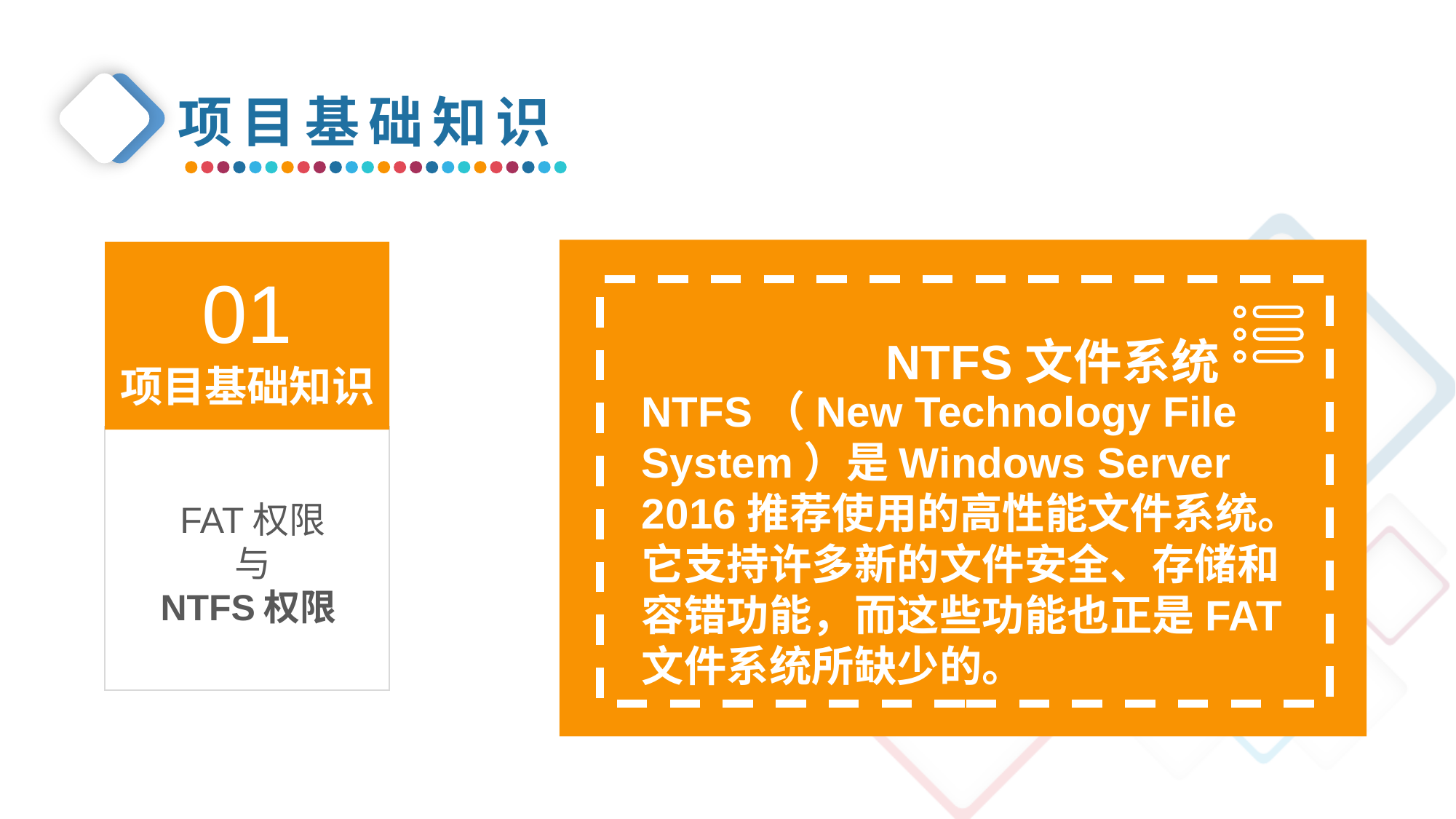

项目基础知识

01
项目基础知识

NTFS文件系统

NTFS（New Technology File System）是Windows Server 2016推荐使用的高性能文件系统。它支持许多新的文件安全、存储和容错功能，而这些功能也正是FAT文件系统所缺少的。

FAT权限
与
NTFS权限